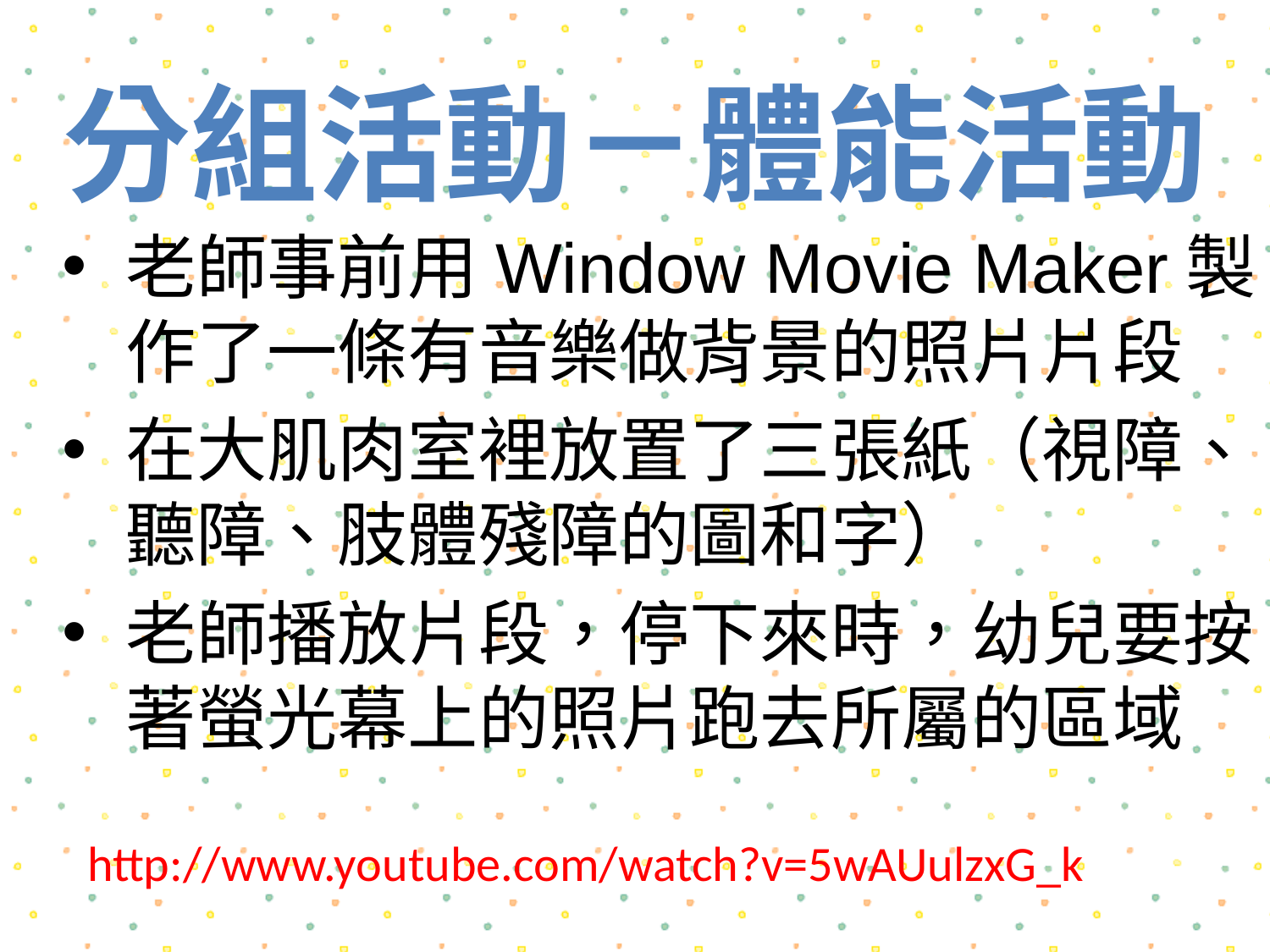

# 分組活動－體能活動
老師事前用Window Movie Maker製作了一條有音樂做背景的照片片段
在大肌肉室裡放置了三張紙（視障、聽障、肢體殘障的圖和字）
老師播放片段，停下來時，幼兒要按著螢光幕上的照片跑去所屬的區域

http://www.youtube.com/watch?v=5wAUulzxG_k